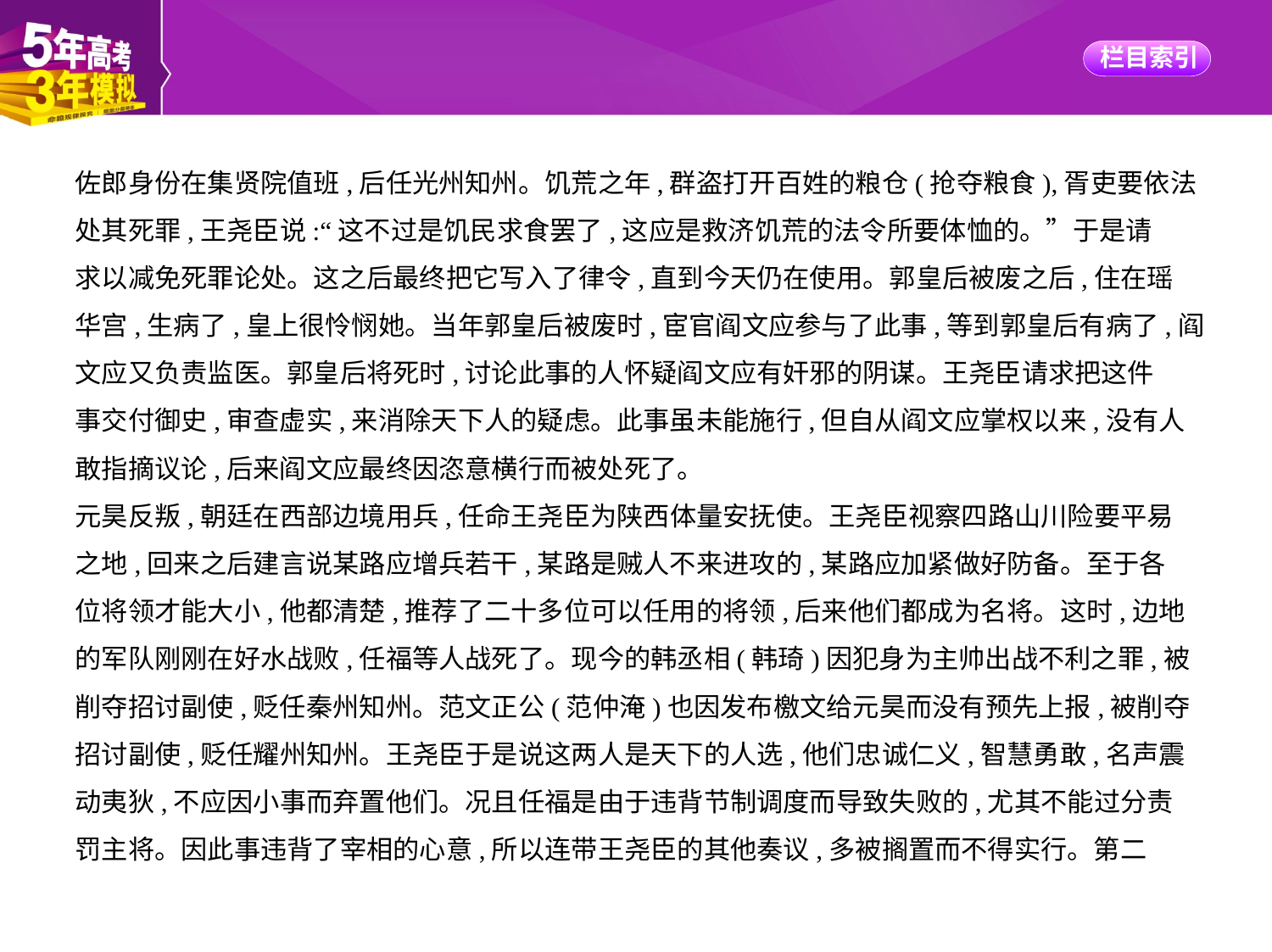

佐郎身份在集贤院值班,后任光州知州。饥荒之年,群盗打开百姓的粮仓(抢夺粮食),胥吏要依法
处其死罪,王尧臣说:“这不过是饥民求食罢了,这应是救济饥荒的法令所要体恤的。”于是请
求以减免死罪论处。这之后最终把它写入了律令,直到今天仍在使用。郭皇后被废之后,住在瑶
华宫,生病了,皇上很怜悯她。当年郭皇后被废时,宦官阎文应参与了此事,等到郭皇后有病了,阎
文应又负责监医。郭皇后将死时,讨论此事的人怀疑阎文应有奸邪的阴谋。王尧臣请求把这件
事交付御史,审查虚实,来消除天下人的疑虑。此事虽未能施行,但自从阎文应掌权以来,没有人
敢指摘议论,后来阎文应最终因恣意横行而被处死了。
元昊反叛,朝廷在西部边境用兵,任命王尧臣为陕西体量安抚使。王尧臣视察四路山川险要平易
之地,回来之后建言说某路应增兵若干,某路是贼人不来进攻的,某路应加紧做好防备。至于各
位将领才能大小,他都清楚,推荐了二十多位可以任用的将领,后来他们都成为名将。这时,边地
的军队刚刚在好水战败,任福等人战死了。现今的韩丞相(韩琦)因犯身为主帅出战不利之罪,被
削夺招讨副使,贬任秦州知州。范文正公(范仲淹)也因发布檄文给元昊而没有预先上报,被削夺
招讨副使,贬任耀州知州。王尧臣于是说这两人是天下的人选,他们忠诚仁义,智慧勇敢,名声震
动夷狄,不应因小事而弃置他们。况且任福是由于违背节制调度而导致失败的,尤其不能过分责
罚主将。因此事违背了宰相的心意,所以连带王尧臣的其他奏议,多被搁置而不得实行。第二